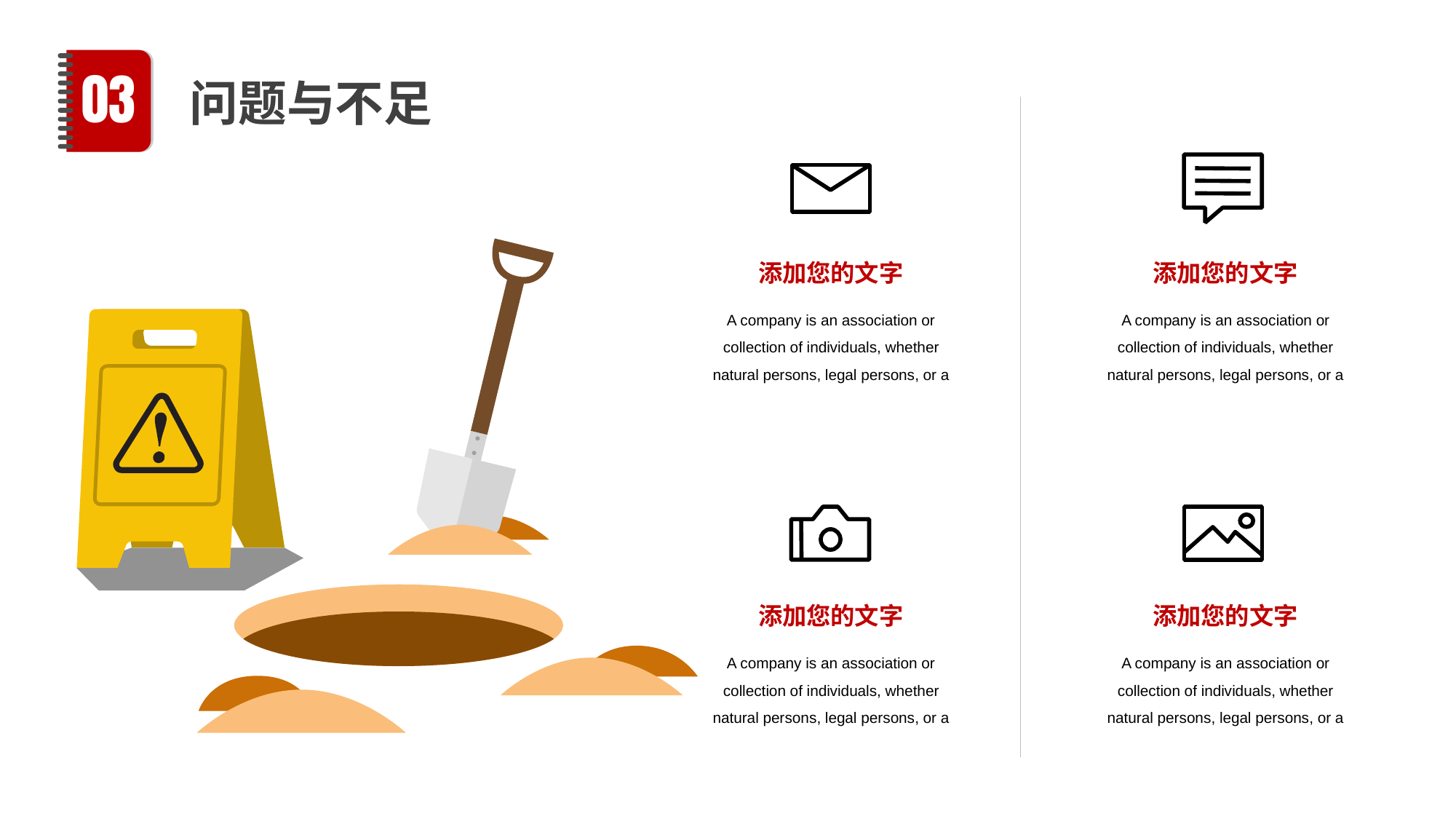

03
问题与不足

添加您的文字
A company is an association or collection of individuals, whether natural persons, legal persons, or a

添加您的文字
A company is an association or collection of individuals, whether natural persons, legal persons, or a

添加您的文字
A company is an association or collection of individuals, whether natural persons, legal persons, or a

添加您的文字
A company is an association or collection of individuals, whether natural persons, legal persons, or a